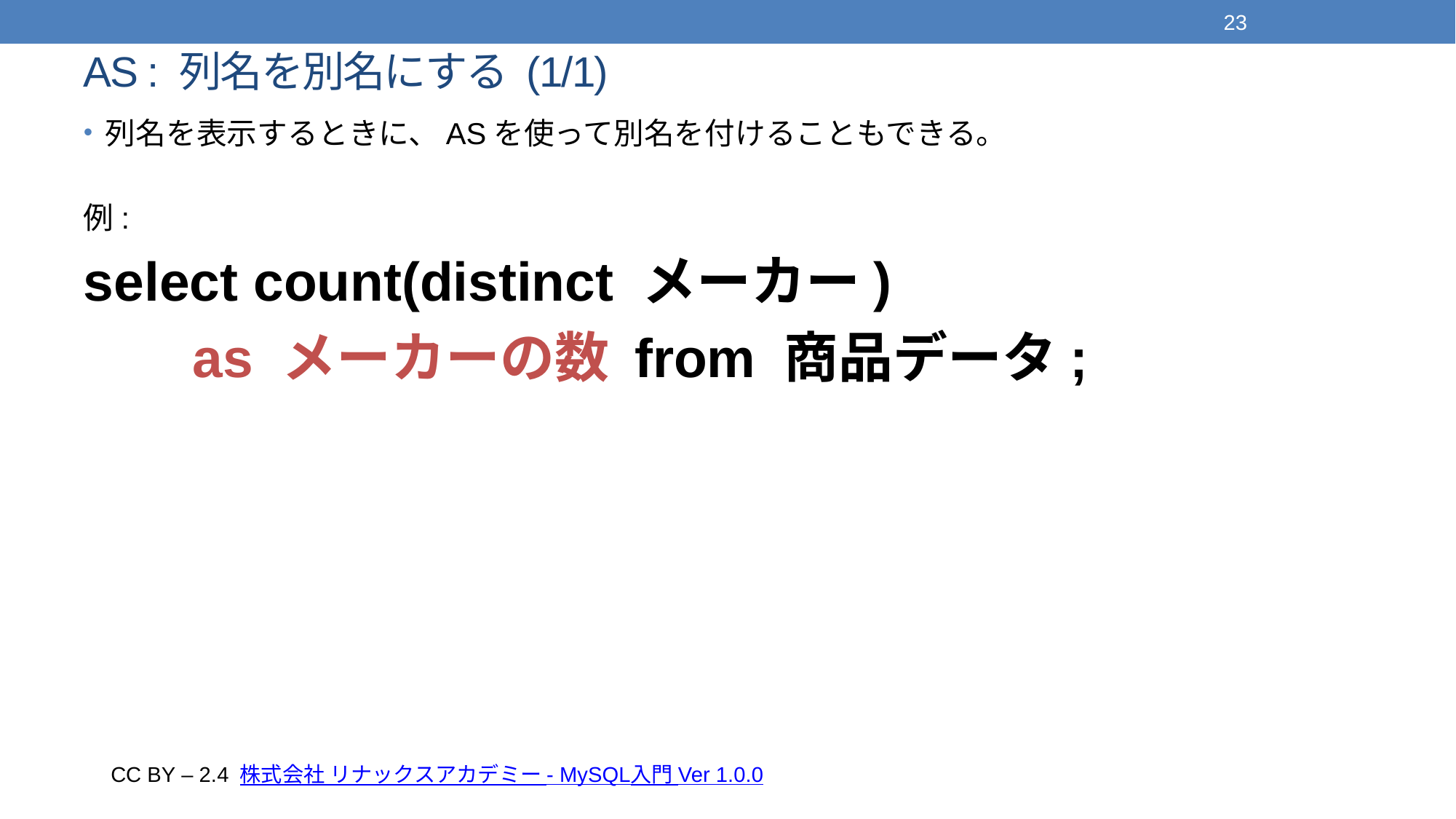

23
# AS : 列名を別名にする (1/1)
列名を表示するときに、ASを使って別名を付けることもできる。

例:
select count(distinct メーカー)
	as メーカーの数 from 商品データ;
CC BY – 2.4 株式会社 リナックスアカデミー - MySQL入門 Ver 1.0.0